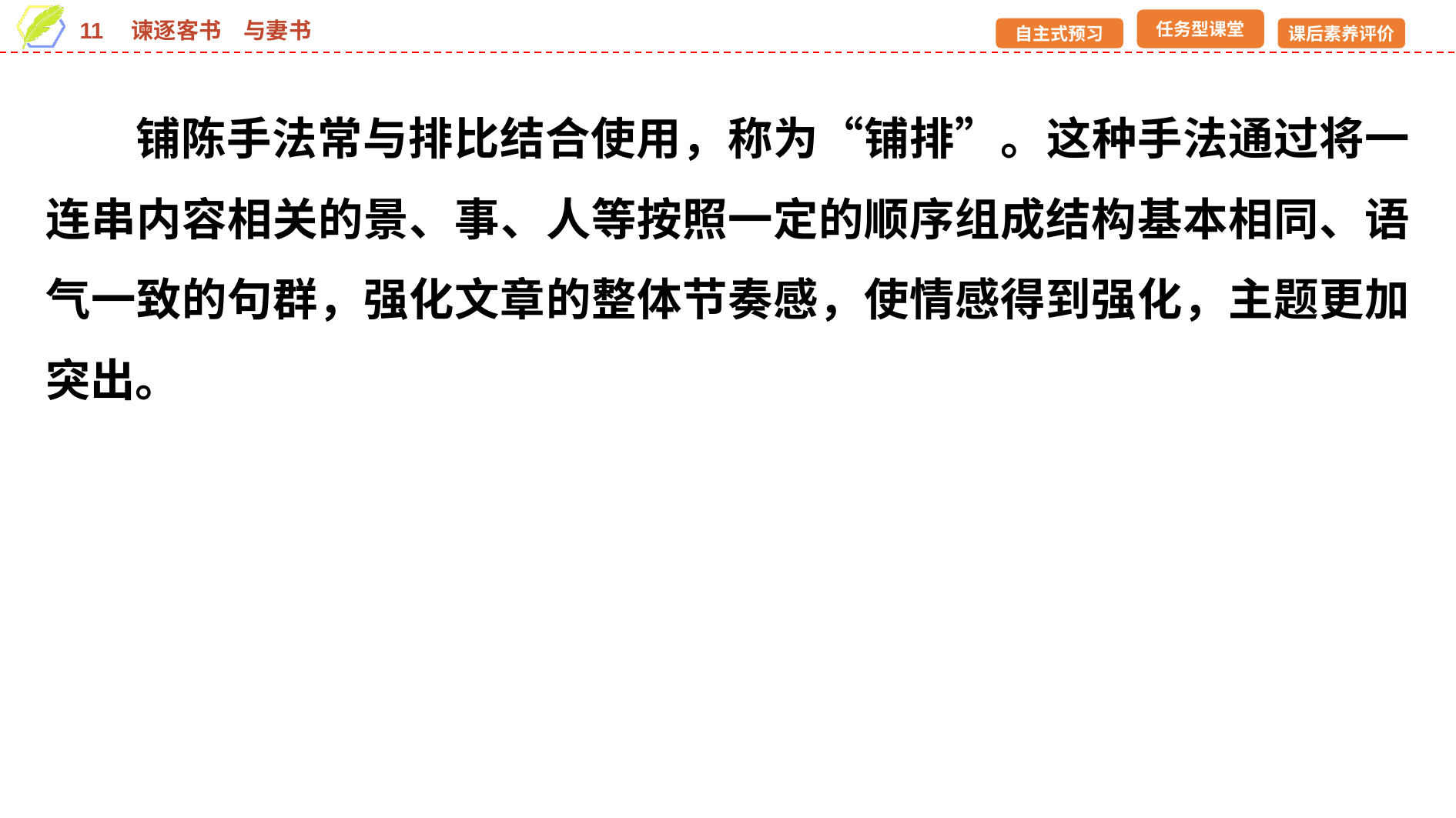

铺陈手法常与排比结合使用，称为“铺排”。这种手法通过将一连串内容相关的景、事、人等按照一定的顺序组成结构基本相同、语气一致的句群，强化文章的整体节奏感，使情感得到强化，主题更加突出。